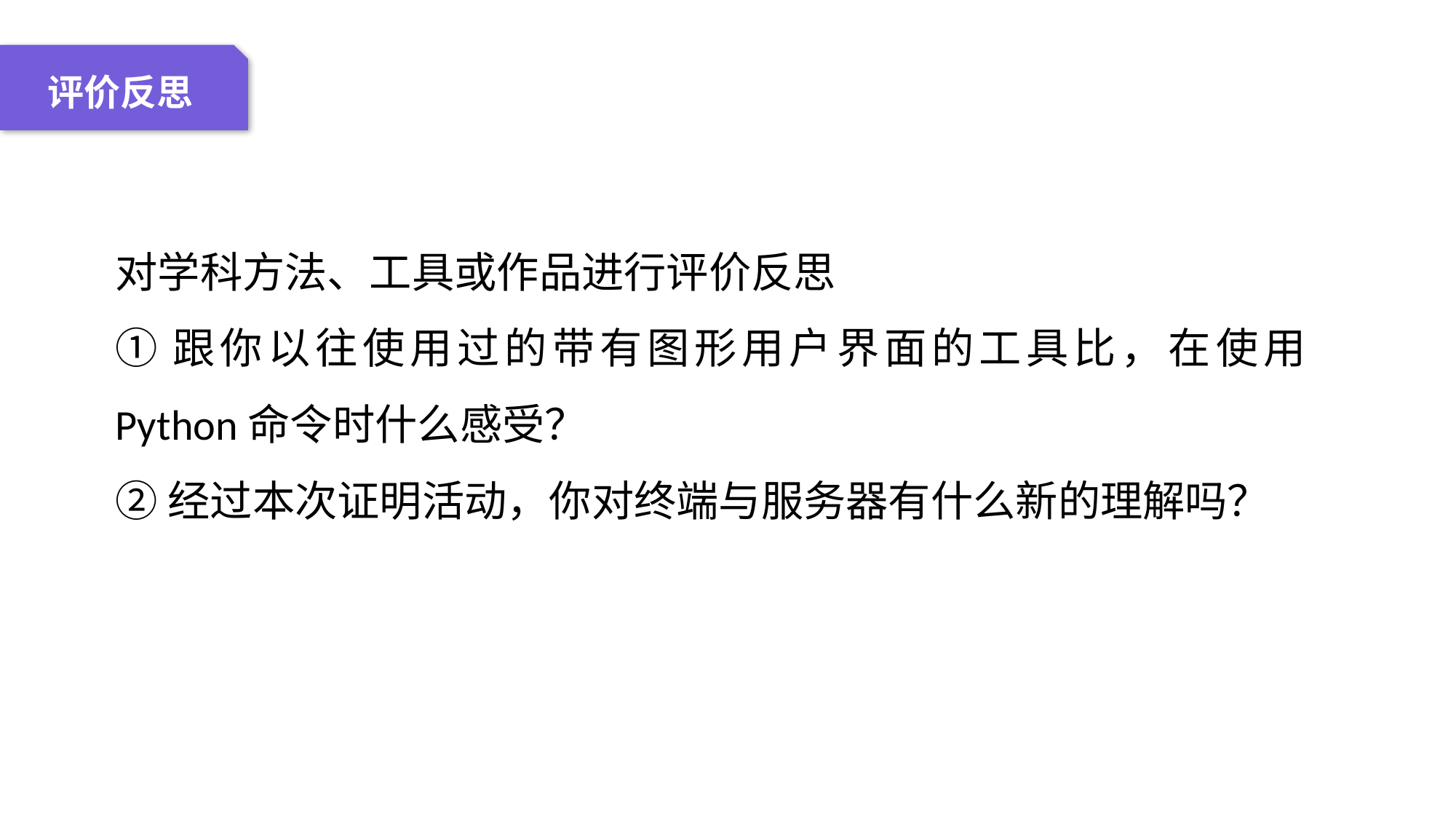

04 名词解释
01 准备过程
02 整体结构
03 重点说明
评价反思
对学科方法、工具或作品进行评价反思
①跟你以往使用过的带有图形用户界面的工具比，在使用Python命令时什么感受？
②经过本次证明活动，你对终端与服务器有什么新的理解吗？